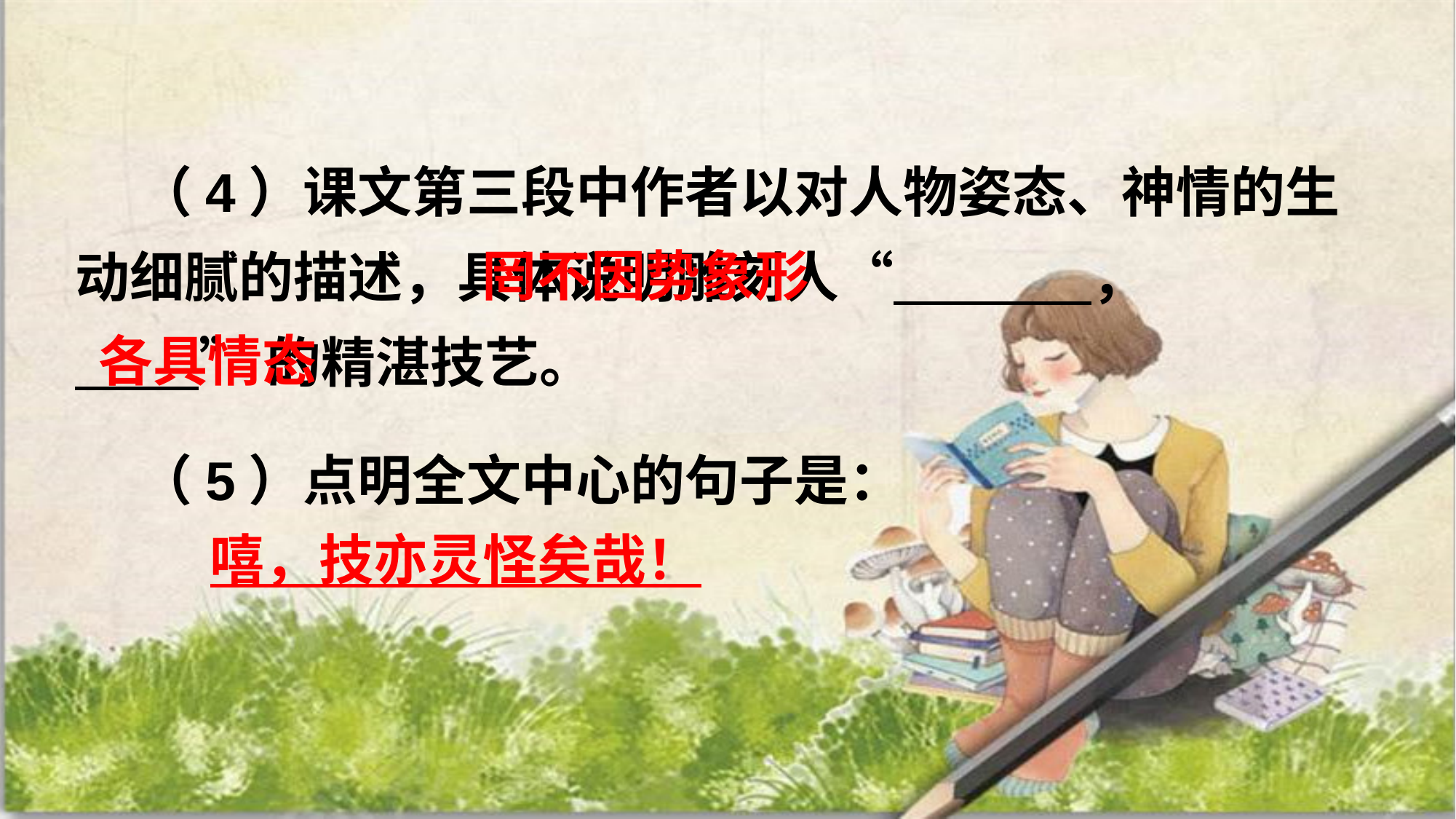

（4）课文第三段中作者以对人物姿态、神情的生动细腻的描述，具体说明雕刻人“                ，
          ”的精湛技艺。
    （5）点明全文中心的句子是：
                                罔不因势象形
 各具情态
嘻，技亦灵怪矣哉！